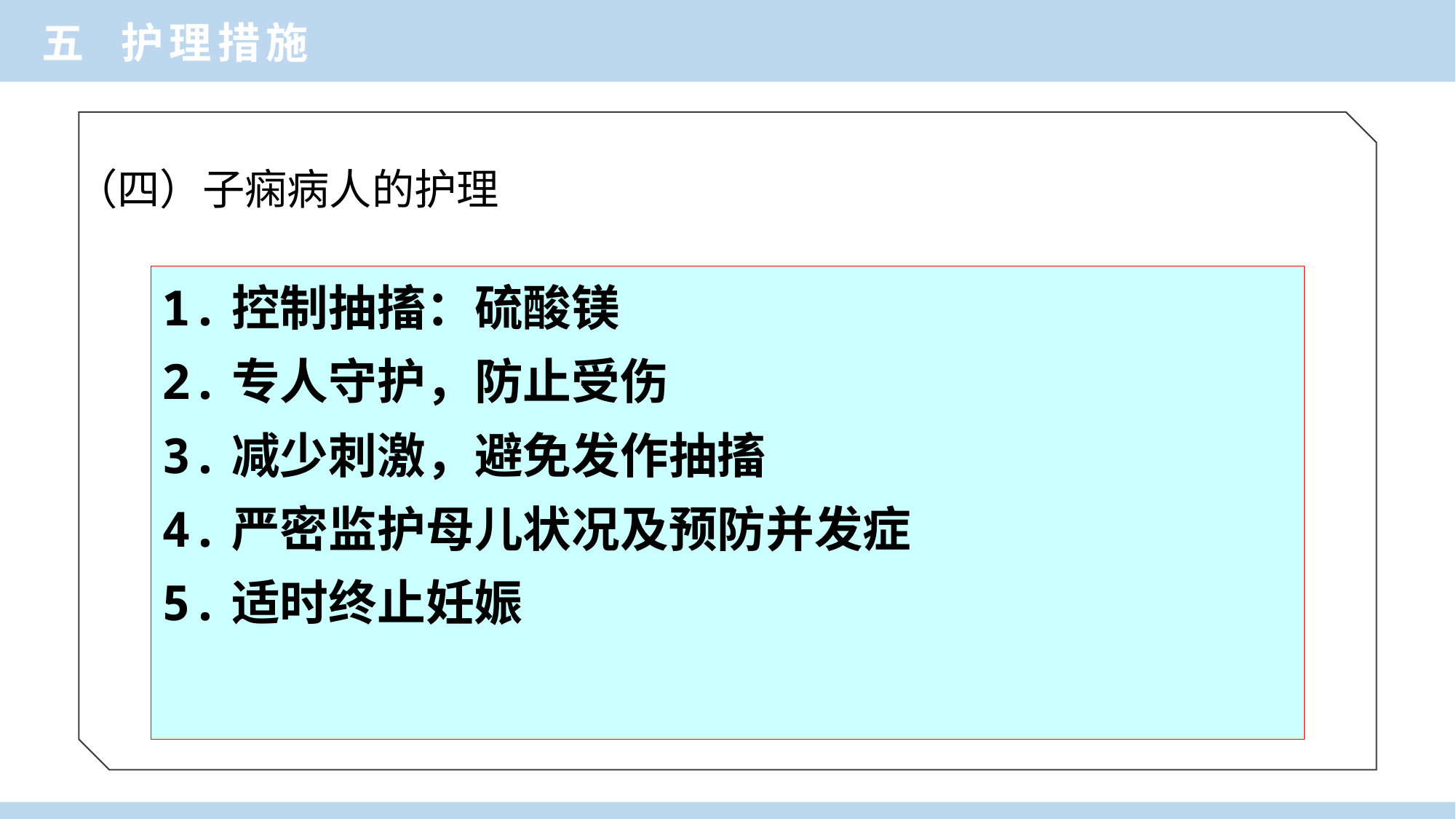

五  护理措施

（四）子痫病人的护理
1.控制抽搐：硫酸镁
2.专人守护，防止受伤
3.减少刺激，避免发作抽搐
4.严密监护母儿状况及预防并发症
5.适时终止妊娠